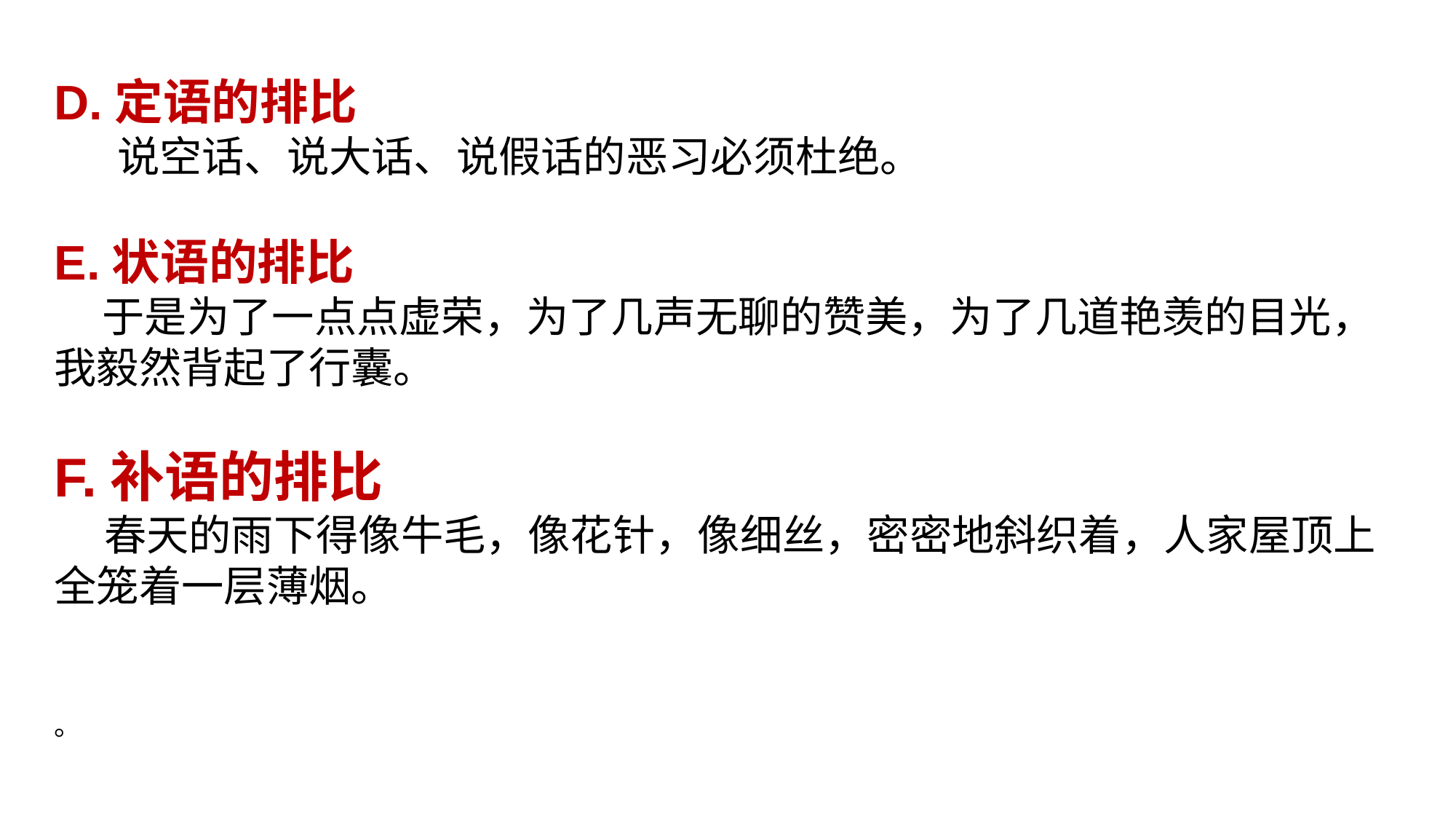

D.定语的排比
        说空话、说大话、说假话的恶习必须杜绝。

E.状语的排比
    于是为了一点点虚荣，为了几声无聊的赞美，为了几道艳羡的目光，我毅然背起了行囊。

F.补语的排比
       春天的雨下得像牛毛，像花针，像细丝，密密地斜织着，人家屋顶上全笼着一层薄烟。

。